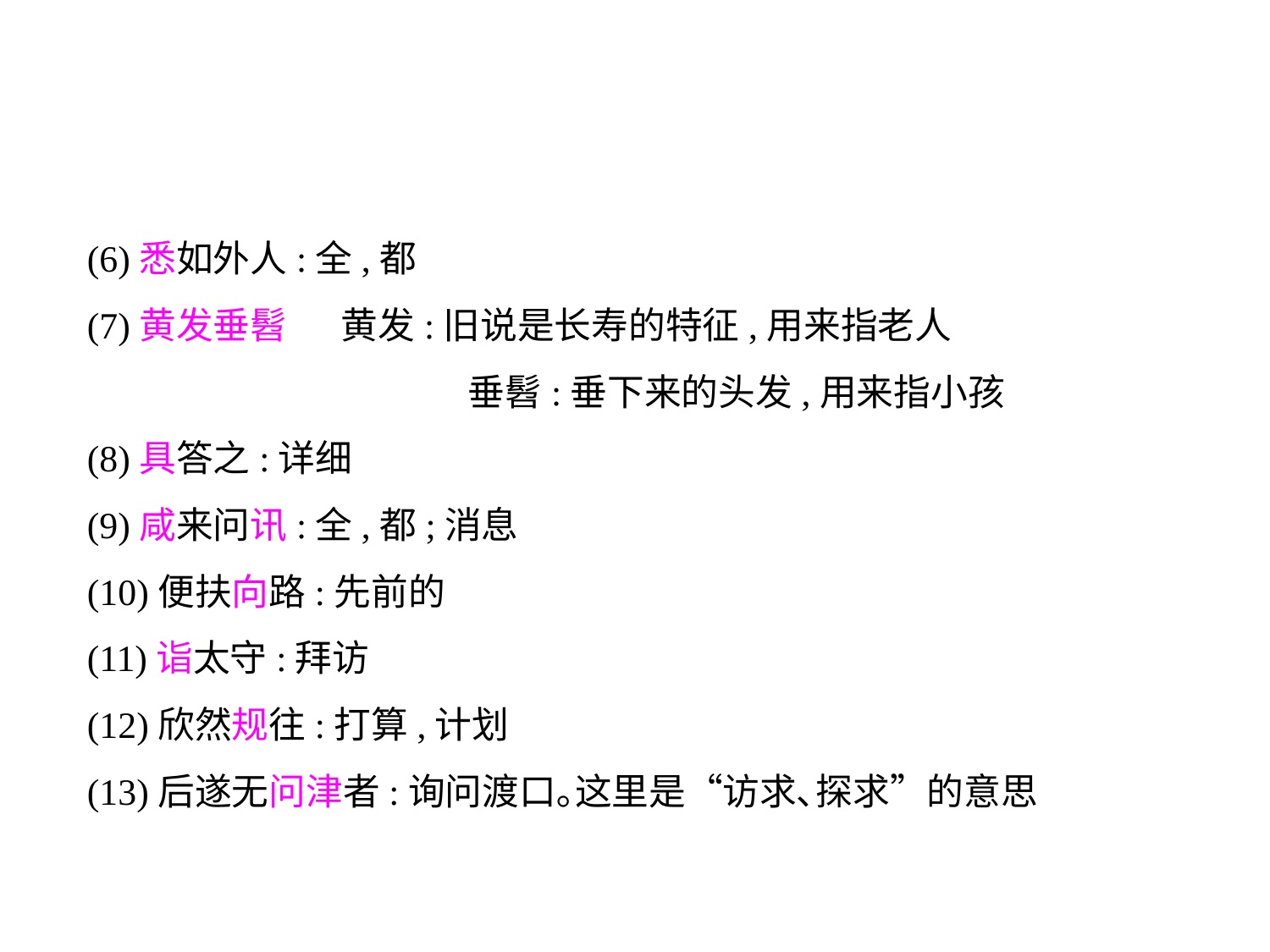

(6)悉如外人:全,都
(7)黄发垂髫	黄发:旧说是长寿的特征,用来指老人
			垂髫:垂下来的头发,用来指小孩
(8)具答之:详细
(9)咸来问讯:全,都;消息
(10)便扶向路:先前的
(11)诣太守:拜访
(12)欣然规往:打算,计划
(13)后遂无问津者:询问渡口｡这里是“访求､探求”的意思